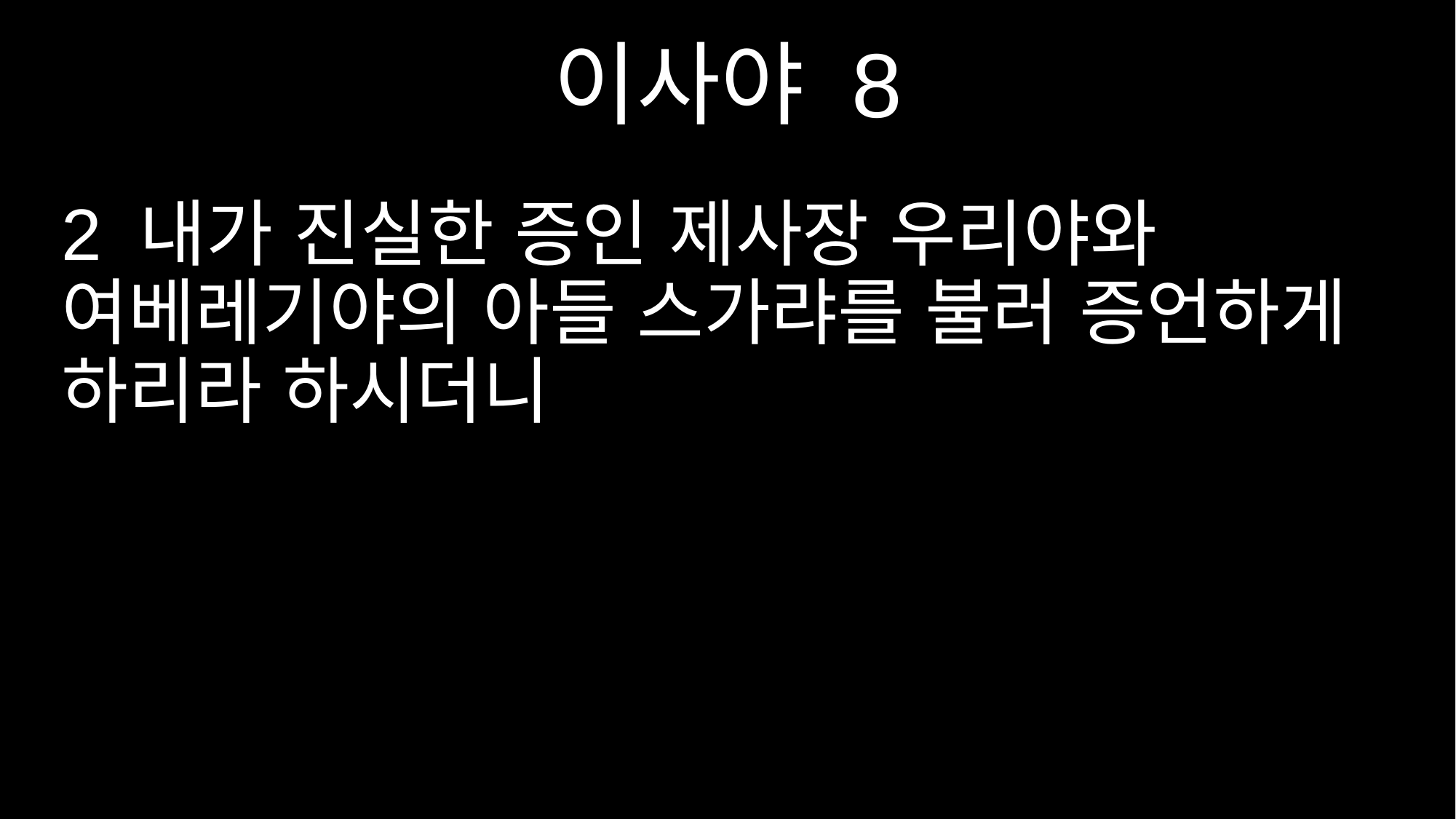

이사야 8
2 내가 진실한 증인 제사장 우리야와 여베레기야의 아들 스가랴를 불러 증언하게 하리라 하시더니